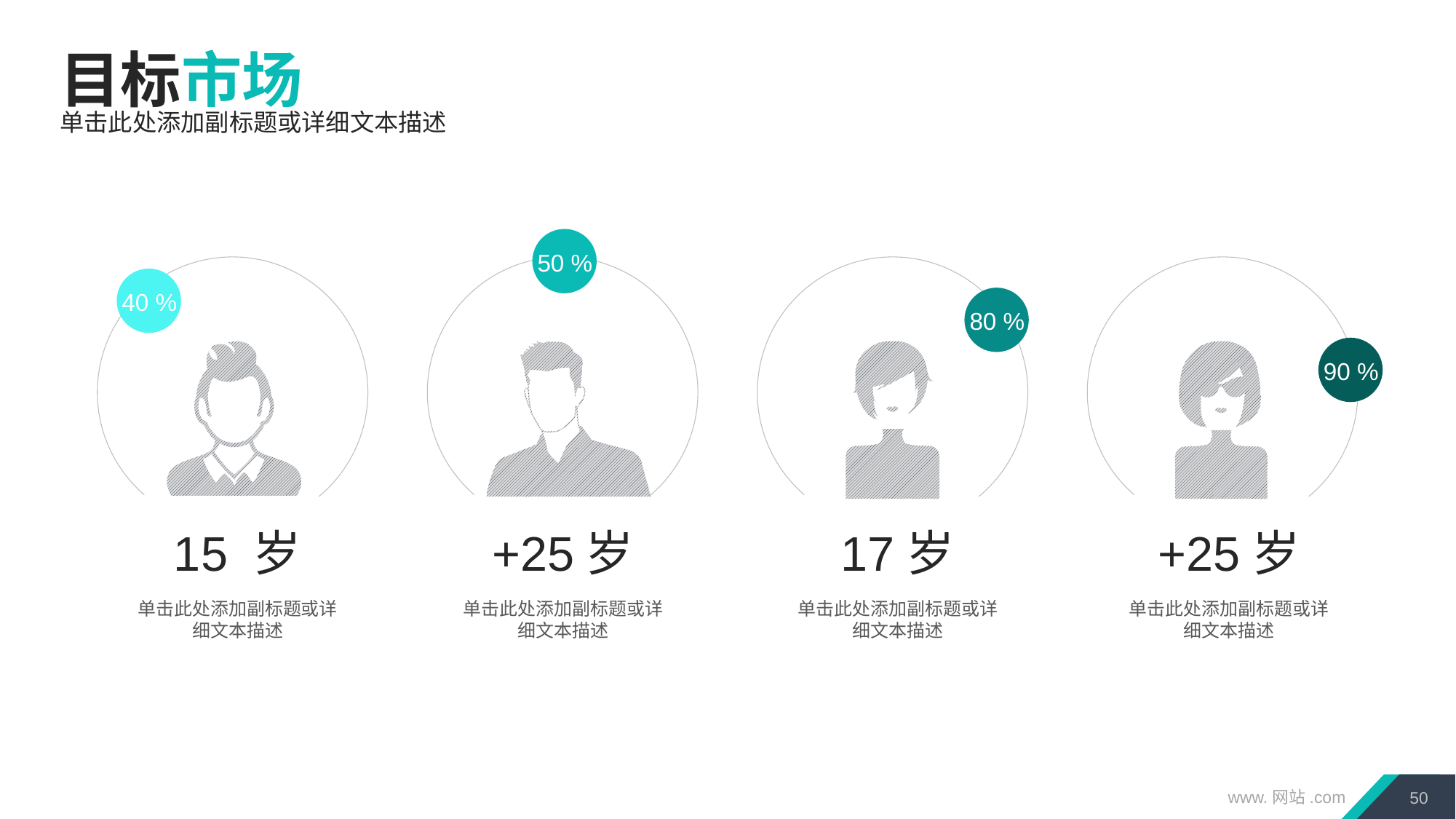

目标市场
单击此处添加副标题或详细文本描述

50 %

40 %

80 %

90 %

15 岁
+25岁
17岁
+25岁
单击此处添加副标题或详细文本描述
单击此处添加副标题或详细文本描述
单击此处添加副标题或详细文本描述
单击此处添加副标题或详细文本描述
50